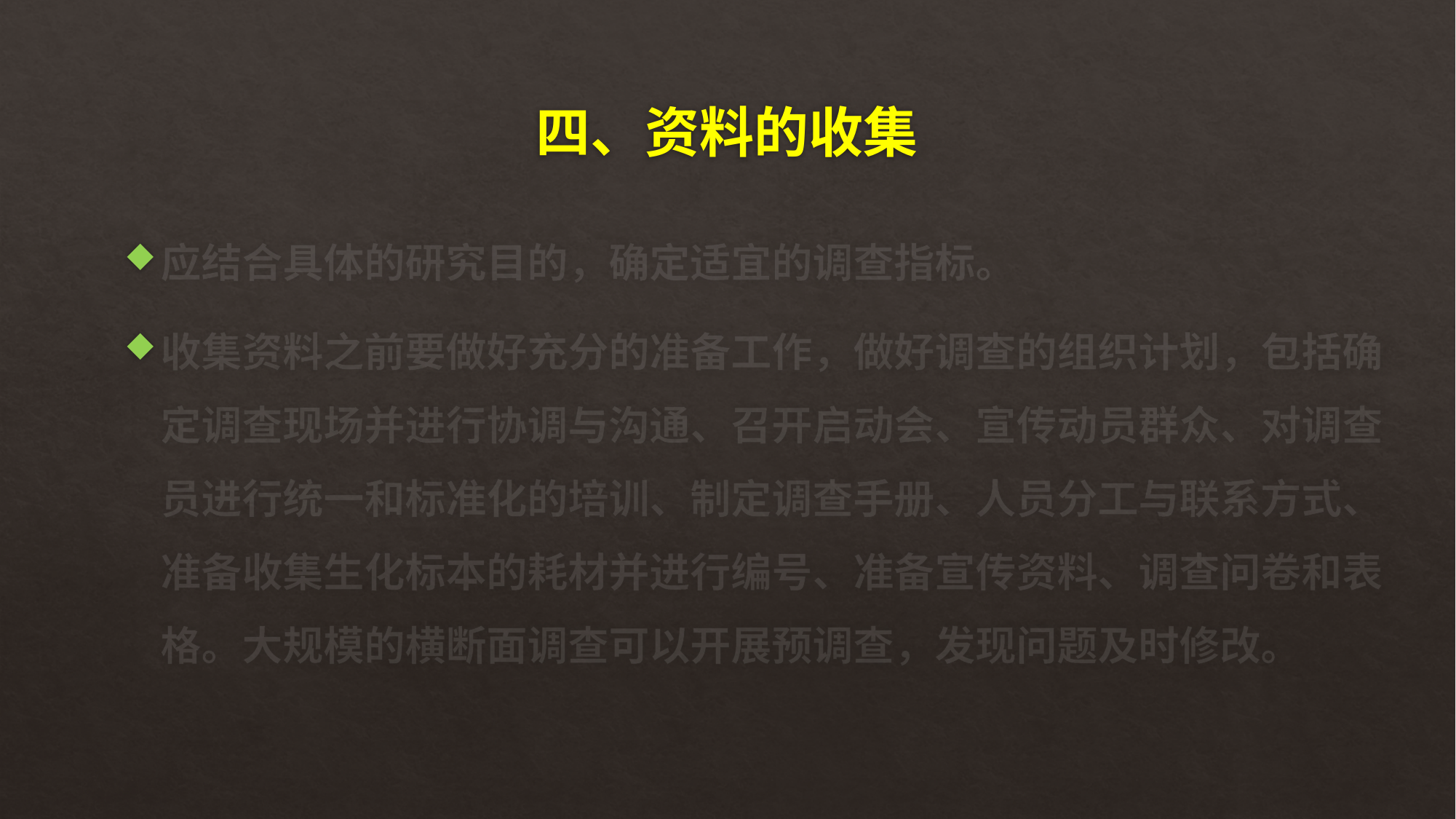

# 四、资料的收集
应结合具体的研究目的，确定适宜的调查指标。
收集资料之前要做好充分的准备工作，做好调查的组织计划，包括确定调查现场并进行协调与沟通、召开启动会、宣传动员群众、对调查员进行统一和标准化的培训、制定调查手册、人员分工与联系方式、准备收集生化标本的耗材并进行编号、准备宣传资料、调查问卷和表格。大规模的横断面调查可以开展预调查，发现问题及时修改。